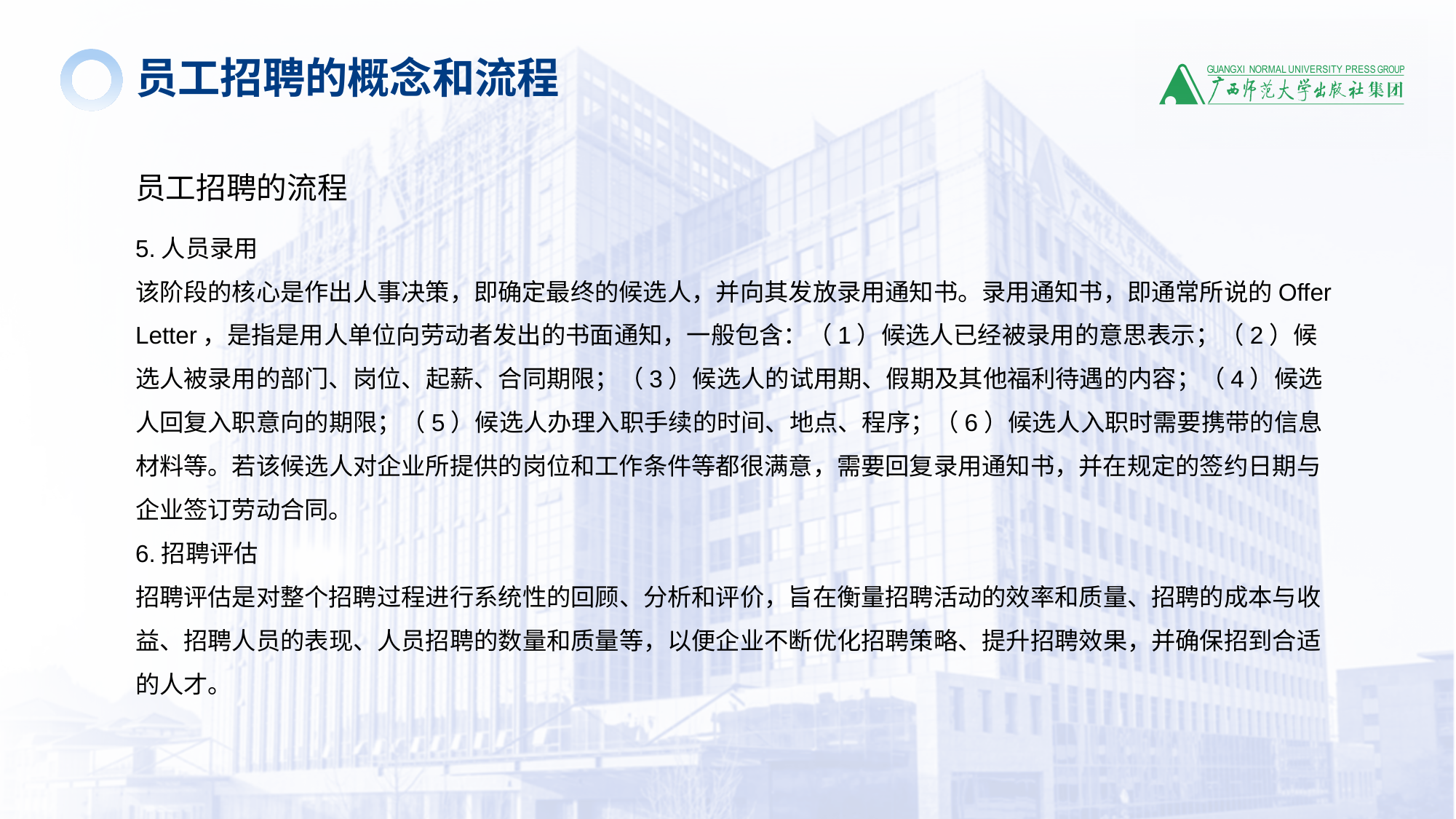

员工招聘的概念和流程

员工招聘的流程
5.人员录用
该阶段的核心是作出人事决策，即确定最终的候选人，并向其发放录用通知书。录用通知书，即通常所说的Offer Letter，是指是用人单位向劳动者发出的书面通知，一般包含：（1）候选人已经被录用的意思表示；（2）候选人被录用的部门、岗位、起薪、合同期限；（3）候选人的试用期、假期及其他福利待遇的内容；（4）候选人回复入职意向的期限；（5）候选人办理入职手续的时间、地点、程序；（6）候选人入职时需要携带的信息材料等。若该候选人对企业所提供的岗位和工作条件等都很满意，需要回复录用通知书，并在规定的签约日期与企业签订劳动合同。
6.招聘评估
招聘评估是对整个招聘过程进行系统性的回顾、分析和评价，旨在衡量招聘活动的效率和质量、招聘的成本与收益、招聘人员的表现、人员招聘的数量和质量等，以便企业不断优化招聘策略、提升招聘效果，并确保招到合适的人才。